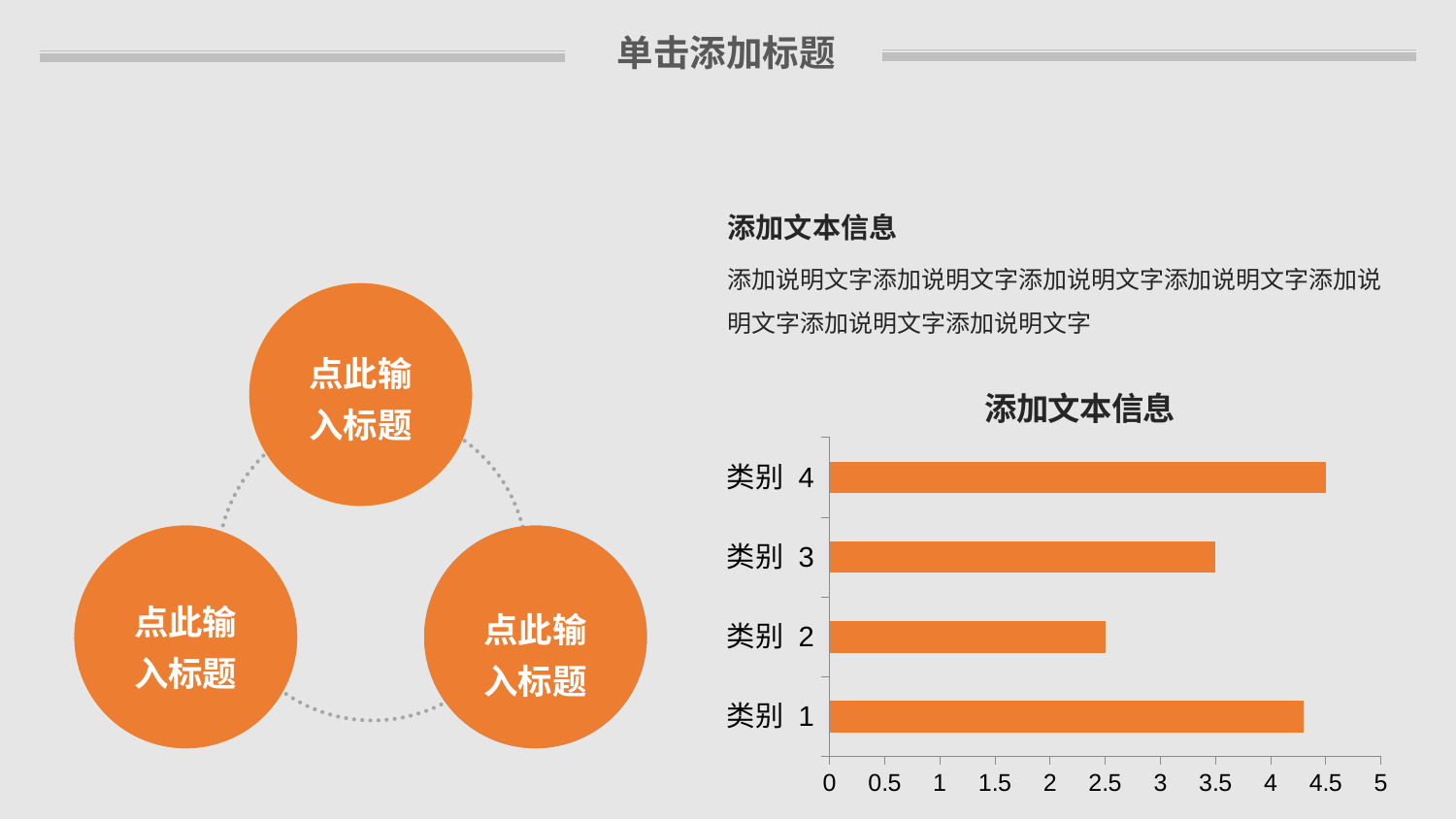

单击添加标题
添加文本信息
添加说明文字添加说明文字添加说明文字添加说明文字添加说明文字添加说明文字添加说明文字

点此输入标题

点此输入标题
点此输入标题

### Chart: 添加文本信息

| Category | 系列 1 |
|---|---|
| 类别 1 | 4.3 |
| 类别 2 | 2.5 |
| 类别 3 | 3.5 |
| 类别 4 | 4.5 |